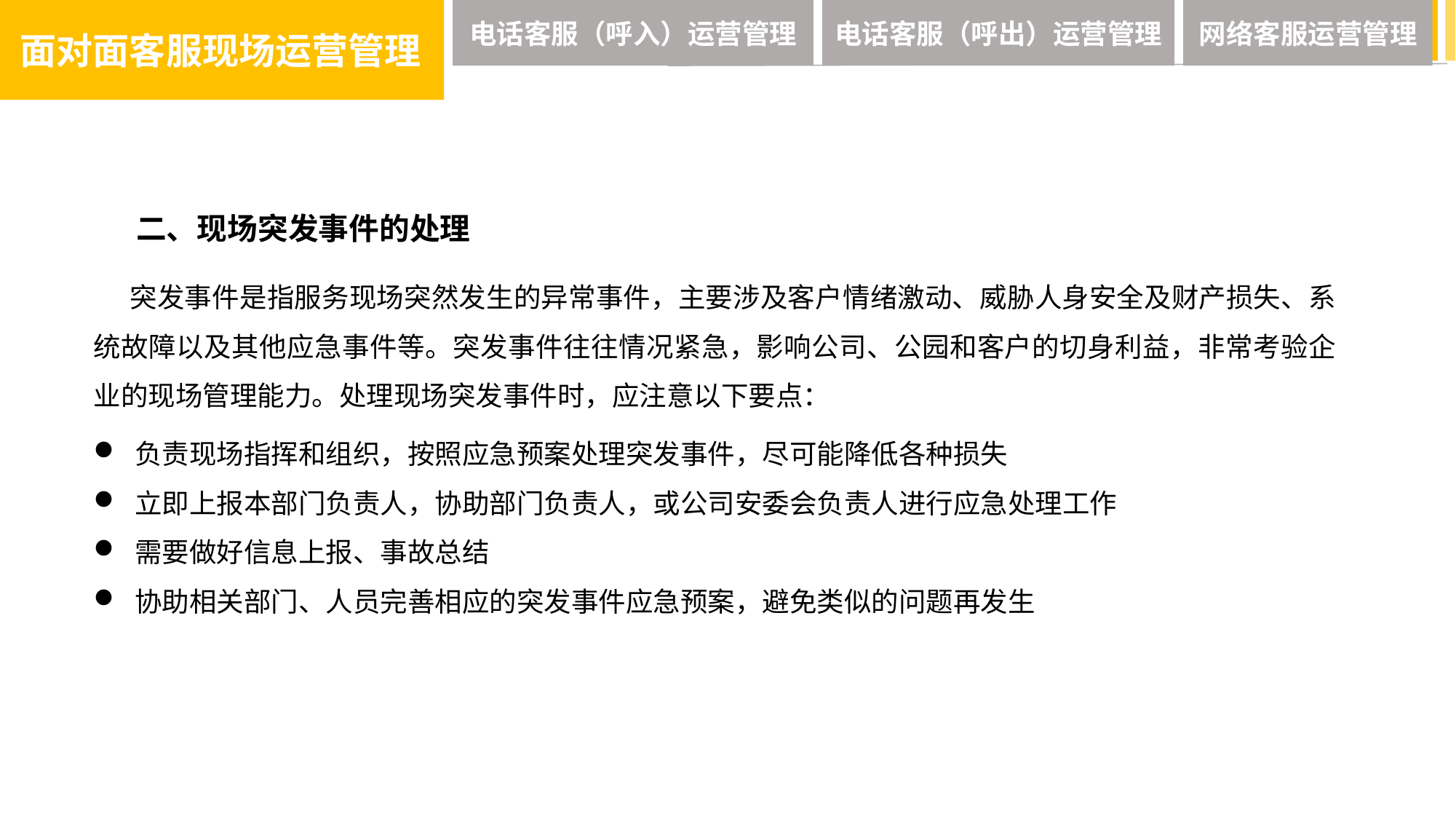

面对面客服现场运营管理
电话客服（呼入）运营管理
电话客服（呼出）运营管理
网络客服运营管理

二、现场突发事件的处理
突发事件是指服务现场突然发生的异常事件，主要涉及客户情绪激动、威胁人身安全及财产损失、系统故障以及其他应急事件等。突发事件往往情况紧急，影响公司、公园和客户的切身利益，非常考验企业的现场管理能力。处理现场突发事件时，应注意以下要点：
负责现场指挥和组织，按照应急预案处理突发事件，尽可能降低各种损失
立即上报本部门负责人，协助部门负责人，或公司安委会负责人进行应急处理工作
需要做好信息上报、事故总结
协助相关部门、人员完善相应的突发事件应急预案，避免类似的问题再发生